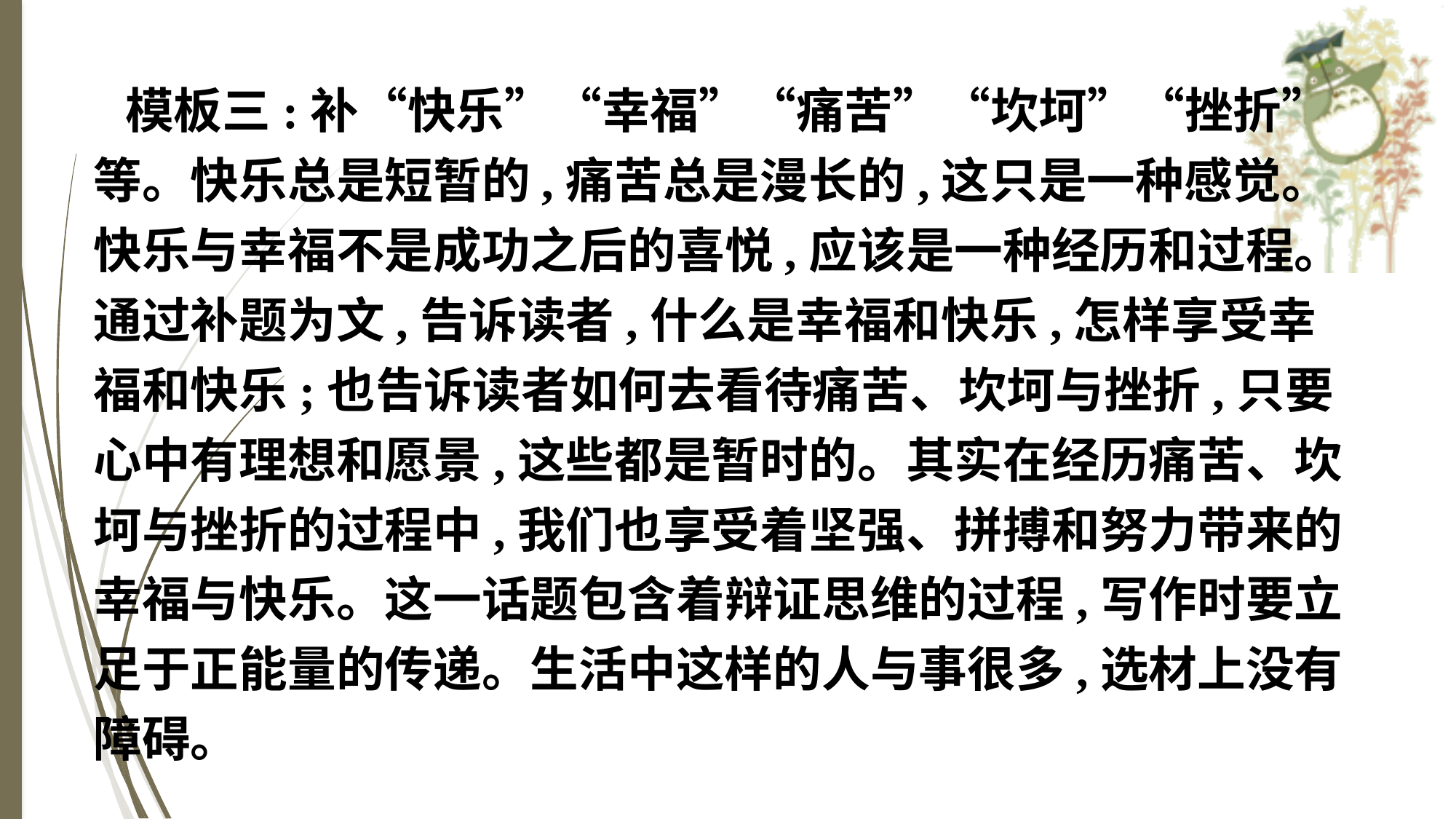

模板三:补“快乐”“幸福”“痛苦”“坎坷”“挫折”等。快乐总是短暂的,痛苦总是漫长的,这只是一种感觉。快乐与幸福不是成功之后的喜悦,应该是一种经历和过程。通过补题为文,告诉读者,什么是幸福和快乐,怎样享受幸福和快乐;也告诉读者如何去看待痛苦、坎坷与挫折,只要心中有理想和愿景,这些都是暂时的。其实在经历痛苦、坎坷与挫折的过程中,我们也享受着坚强、拼搏和努力带来的幸福与快乐。这一话题包含着辩证思维的过程,写作时要立足于正能量的传递。生活中这样的人与事很多,选材上没有障碍。